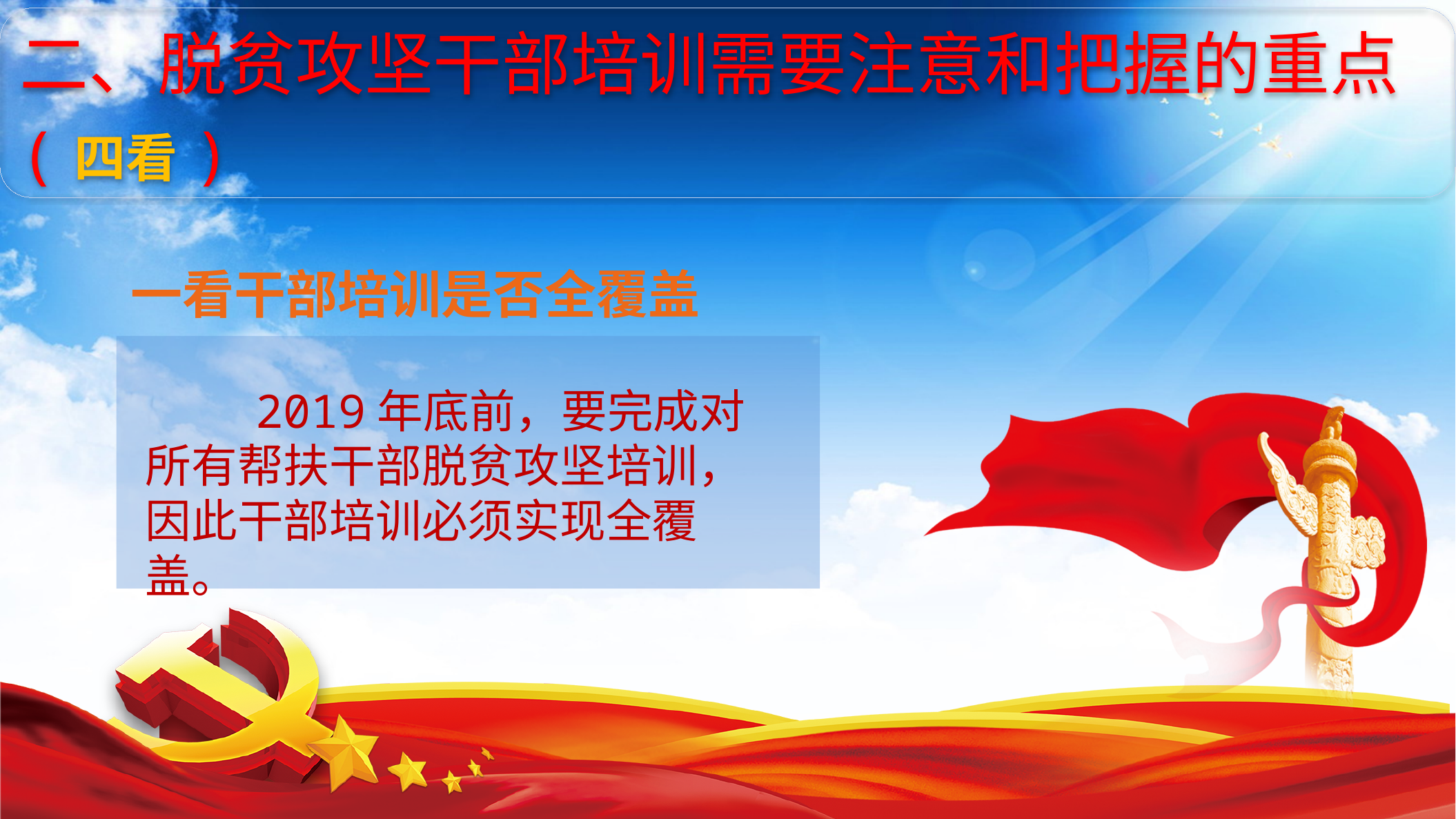

二、脱贫攻坚干部培训需要注意和把握的重点  (四看)

一看干部培训是否全覆盖

    2019年底前，要完成对所有帮扶干部脱贫攻坚培训，因此干部培训必须实现全覆盖。